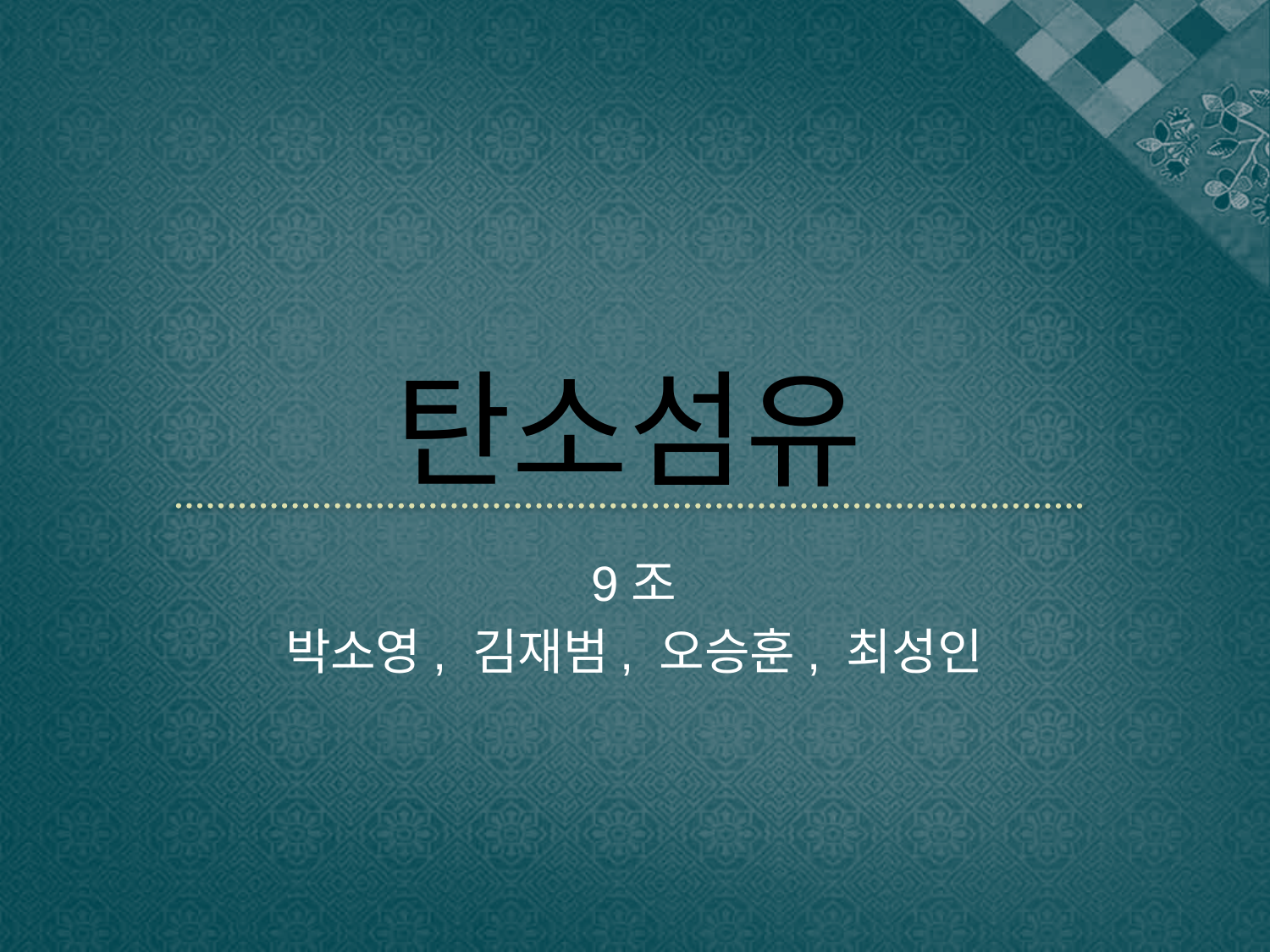

# 탄소섬유
9조
박소영, 김재범, 오승훈, 최성인